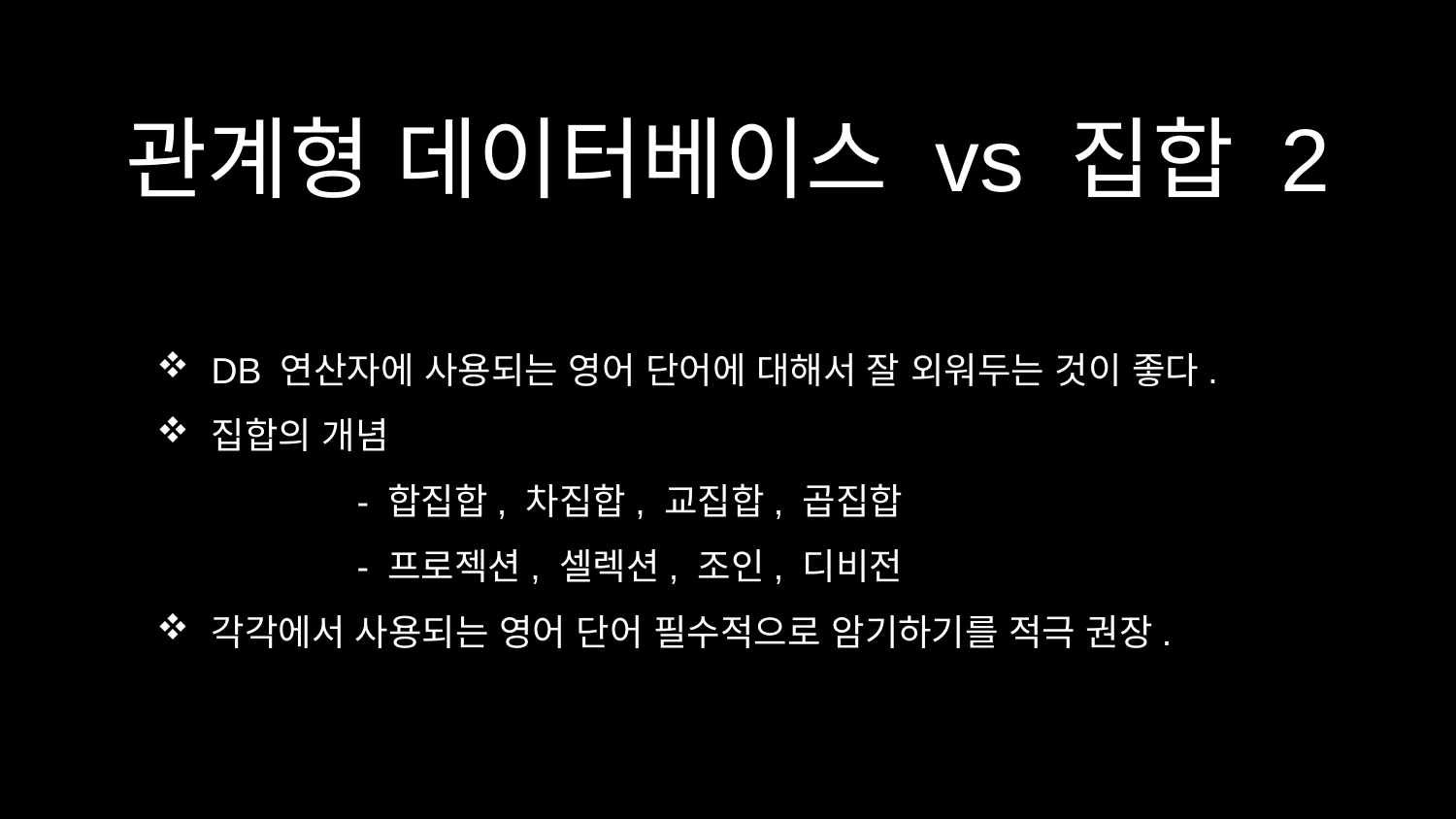

# 관계형 데이터베이스 vs 집합 2
DB 연산자에 사용되는 영어 단어에 대해서 잘 외워두는 것이 좋다.
집합의 개념
	- 합집합, 차집합, 교집합, 곱집합
	- 프로젝션, 셀렉션, 조인, 디비전
각각에서 사용되는 영어 단어 필수적으로 암기하기를 적극 권장.